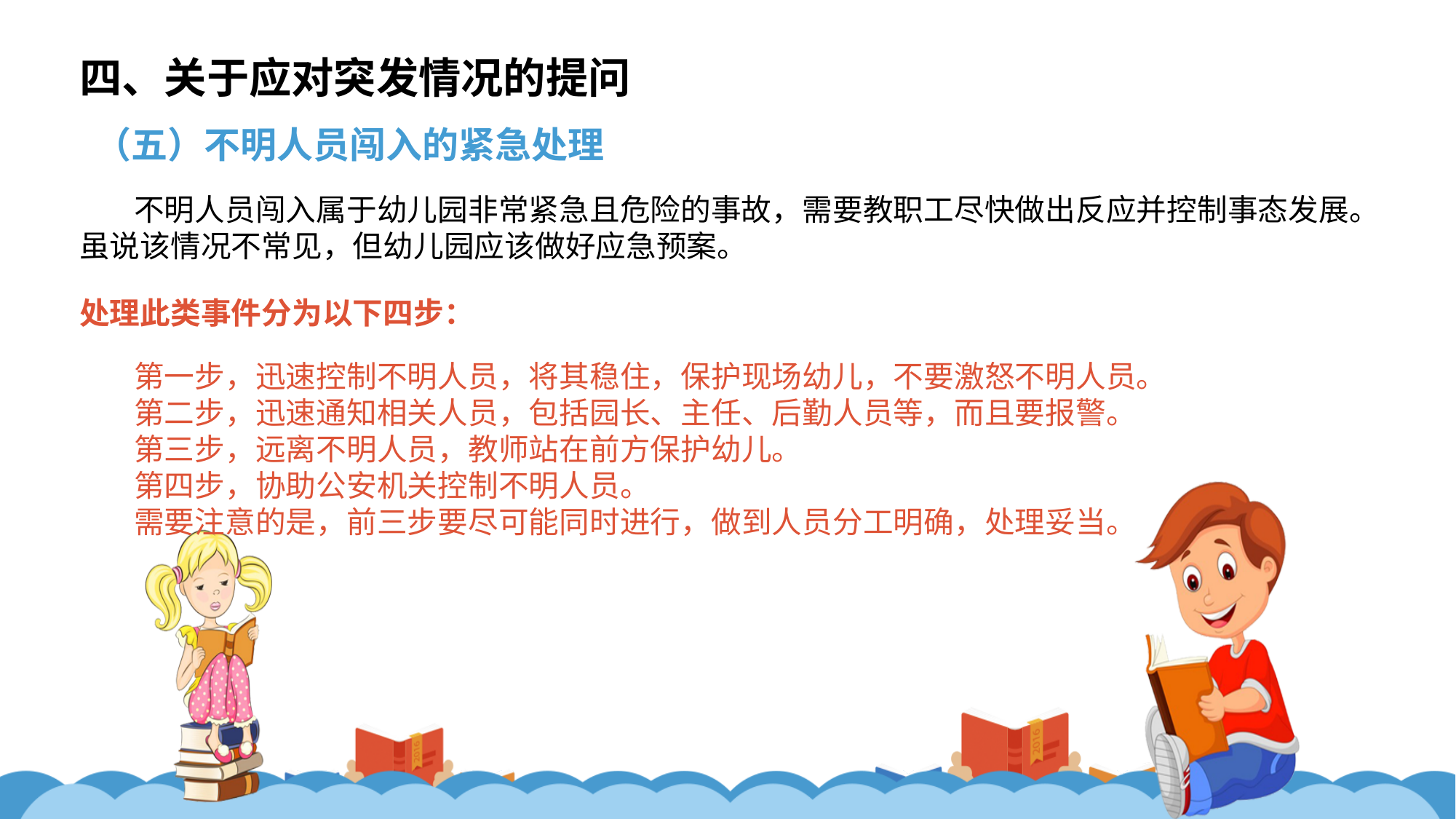

四、关于应对突发情况的提问
（五）不明人员闯入的紧急处理
不明人员闯入属于幼儿园非常紧急且危险的事故，需要教职工尽快做出反应并控制事态发展。虽说该情况不常见，但幼儿园应该做好应急预案。
处理此类事件分为以下四步：
第一步，迅速控制不明人员，将其稳住，保护现场幼儿，不要激怒不明人员。
第二步，迅速通知相关人员，包括园长、主任、后勤人员等，而且要报警。
第三步，远离不明人员，教师站在前方保护幼儿。
第四步，协助公安机关控制不明人员。
需要注意的是，前三步要尽可能同时进行，做到人员分工明确，处理妥当。